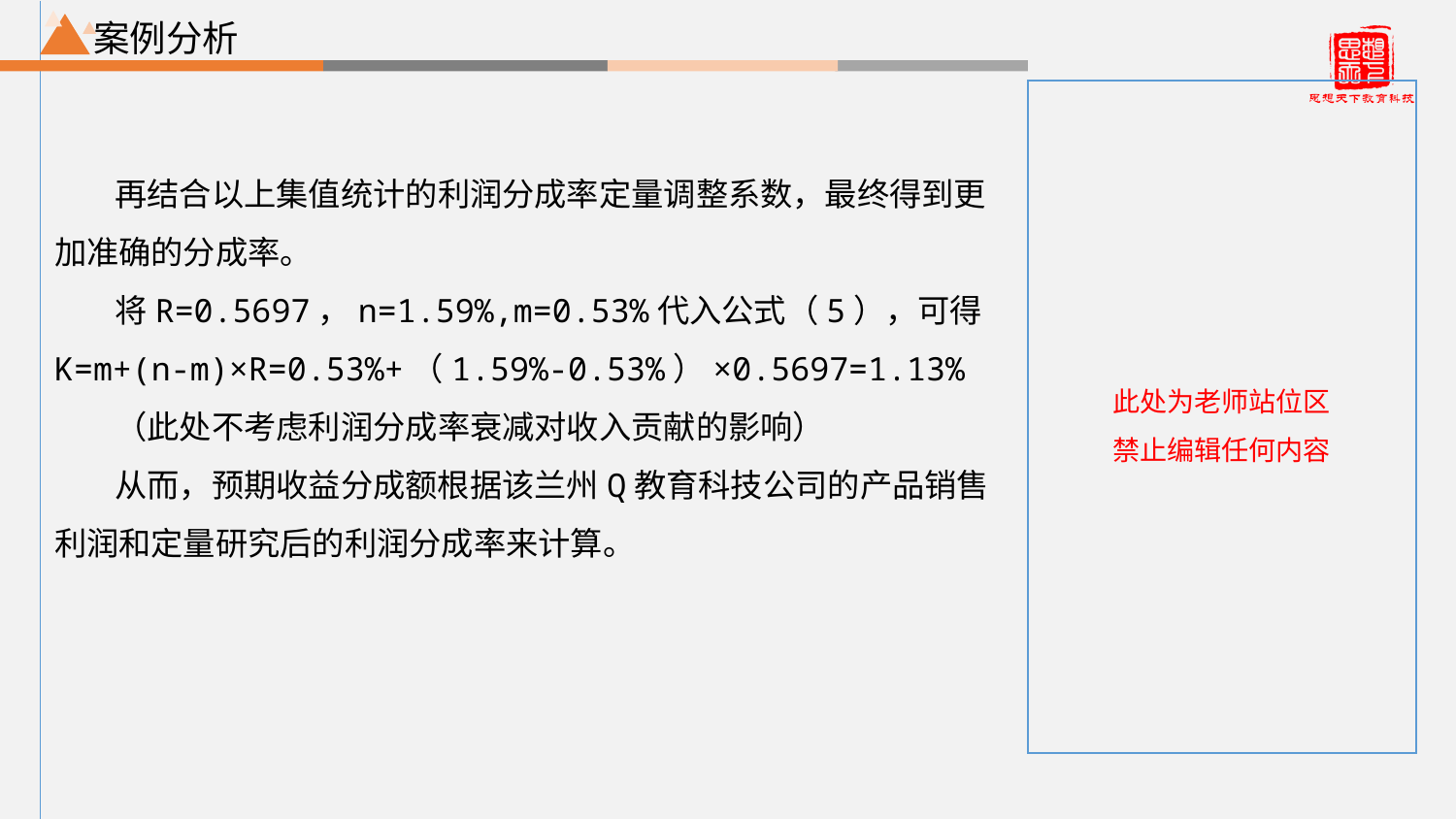

案例分析
再结合以上集值统计的利润分成率定量调整系数，最终得到更加准确的分成率。
将R=0.5697，n=1.59%,m=0.53%代入公式（5），可得K=m+(n‐m)×R=0.53%+（1.59%‐0.53%）×0.5697=1.13%
（此处不考虑利润分成率衰减对收入贡献的影响）
从而，预期收益分成额根据该兰州Q教育科技公司的产品销售利润和定量研究后的利润分成率来计算。

95